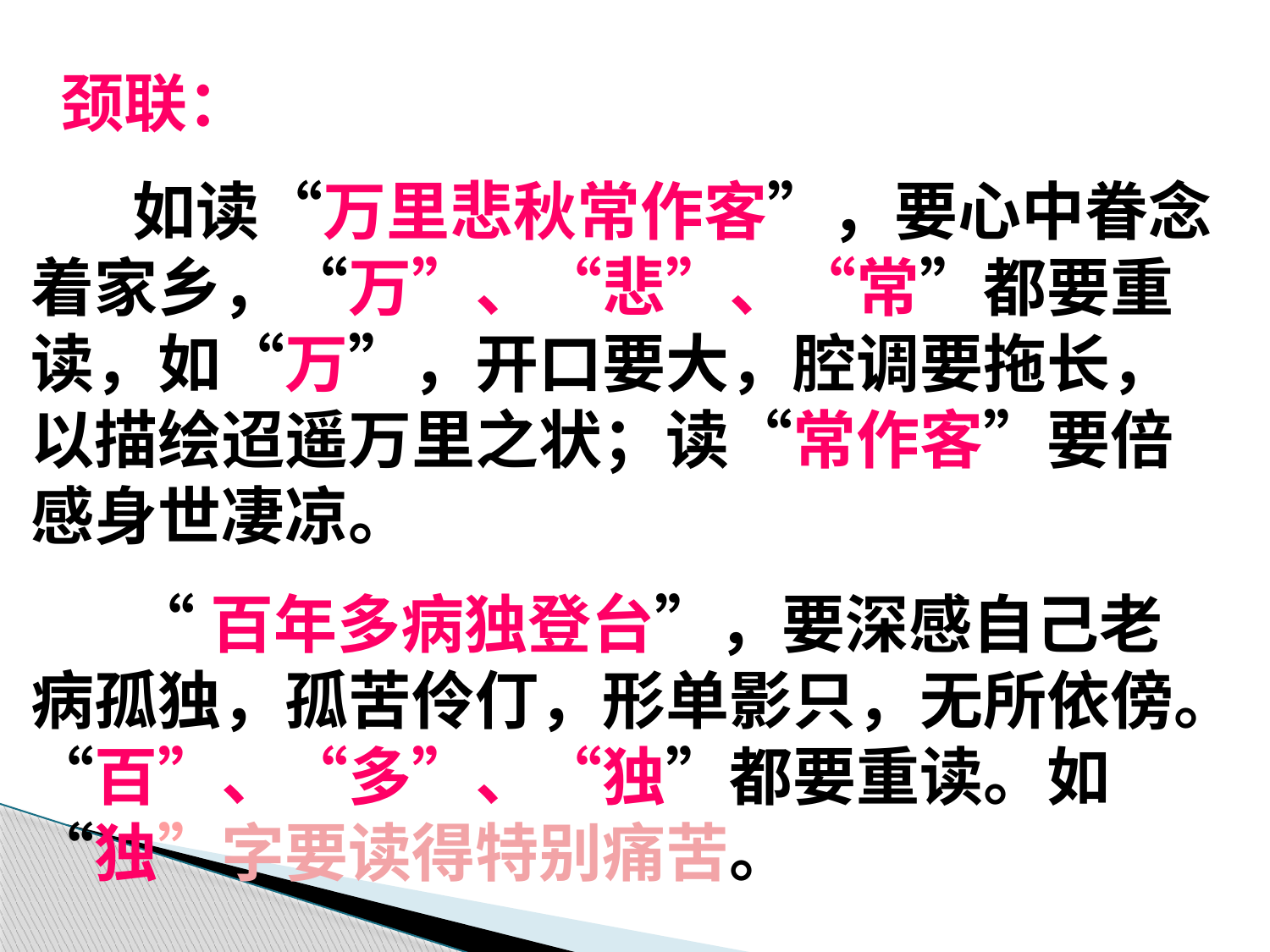

颈联：
      如读“万里悲秋常作客”，要心中眷念着家乡，“万”、“悲”、“常”都要重读，如“万”，开口要大，腔调要拖长，以描绘迢遥万里之状；读“常作客”要倍感身世凄凉。
       “百年多病独登台”，要深感自己老病孤独，孤苦伶仃，形单影只，无所依傍。“百”、“多”、“独”都要重读。如“独”字要读得特别痛苦。